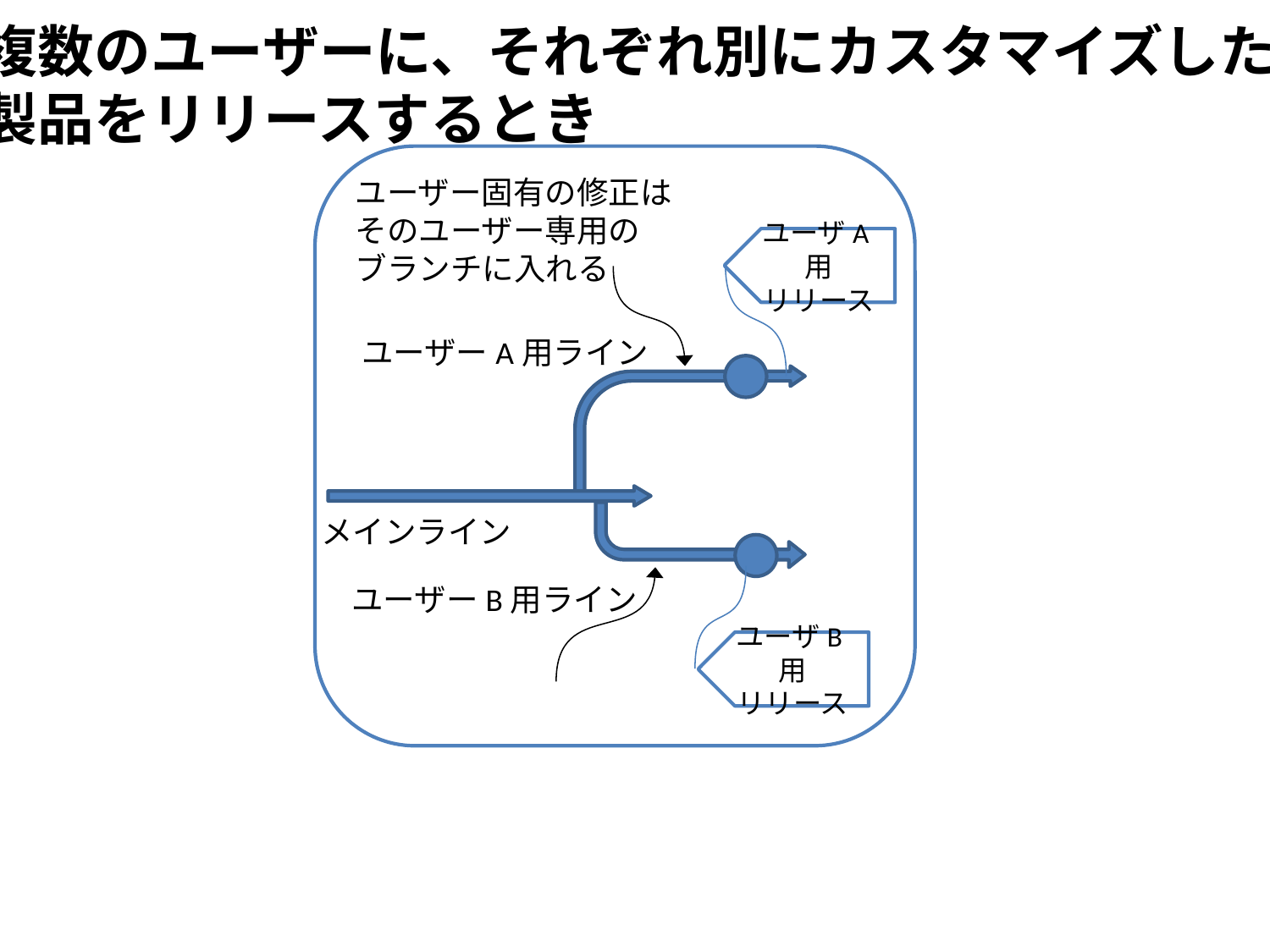

複数のユーザーに、それぞれ別にカスタマイズした
製品をリリースするとき

ユーザー固有の修正は
そのユーザー専用の
ブランチに入れる
ユーザA用
リリース
ユーザーA用ライン

メインライン

ユーザーB用ライン
ユーザB用
リリース